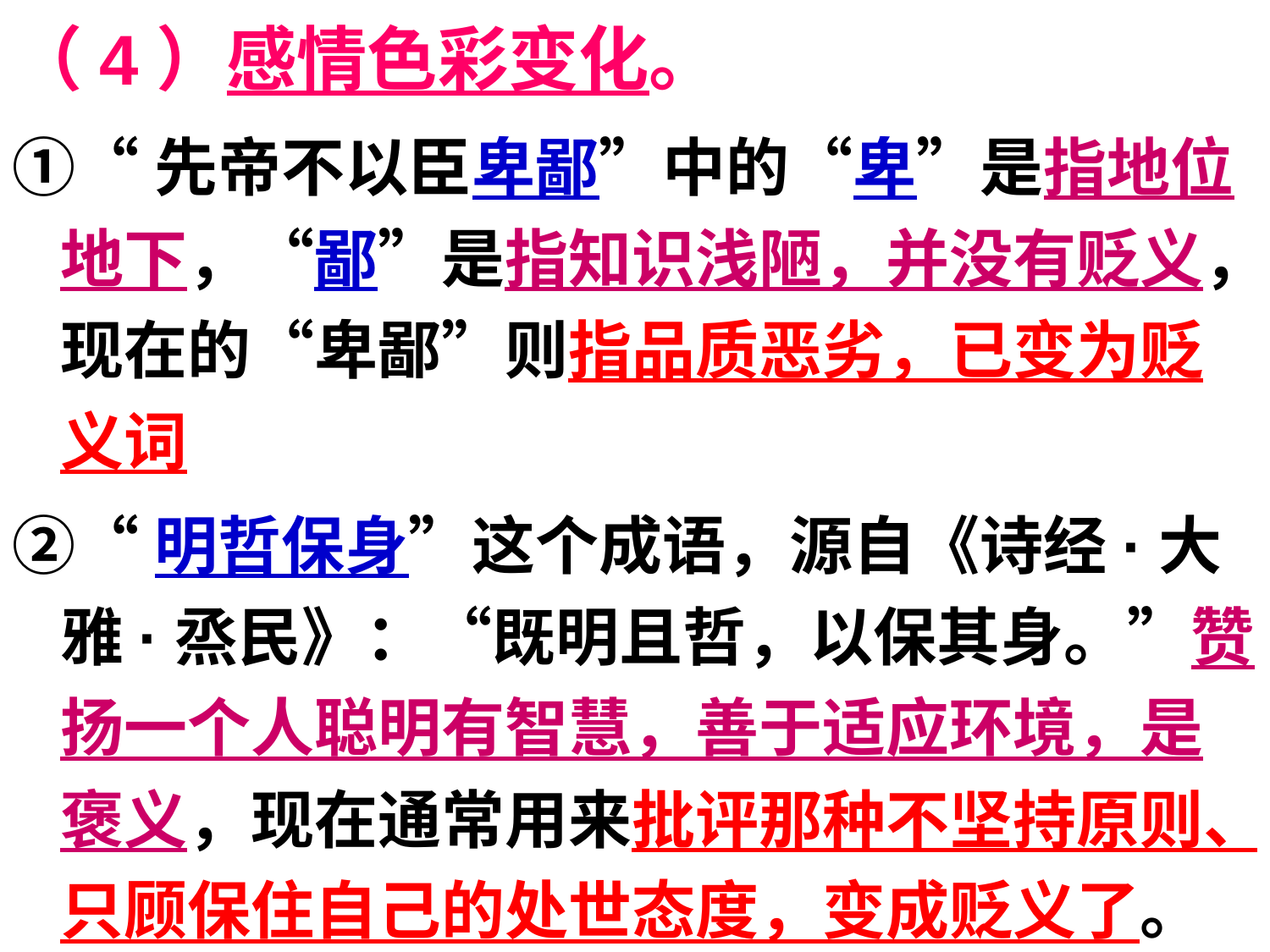

（4）感情色彩变化。
①“先帝不以臣卑鄙”中的“卑”是指地位地下，“鄙”是指知识浅陋，并没有贬义，现在的“卑鄙”则指品质恶劣，已变为贬义词
②“明哲保身”这个成语，源自《诗经·大雅·烝民》：“既明且哲，以保其身。”赞扬一个人聪明有智慧，善于适应环境，是褒义，现在通常用来批评那种不坚持原则、只顾保住自己的处世态度，变成贬义了。